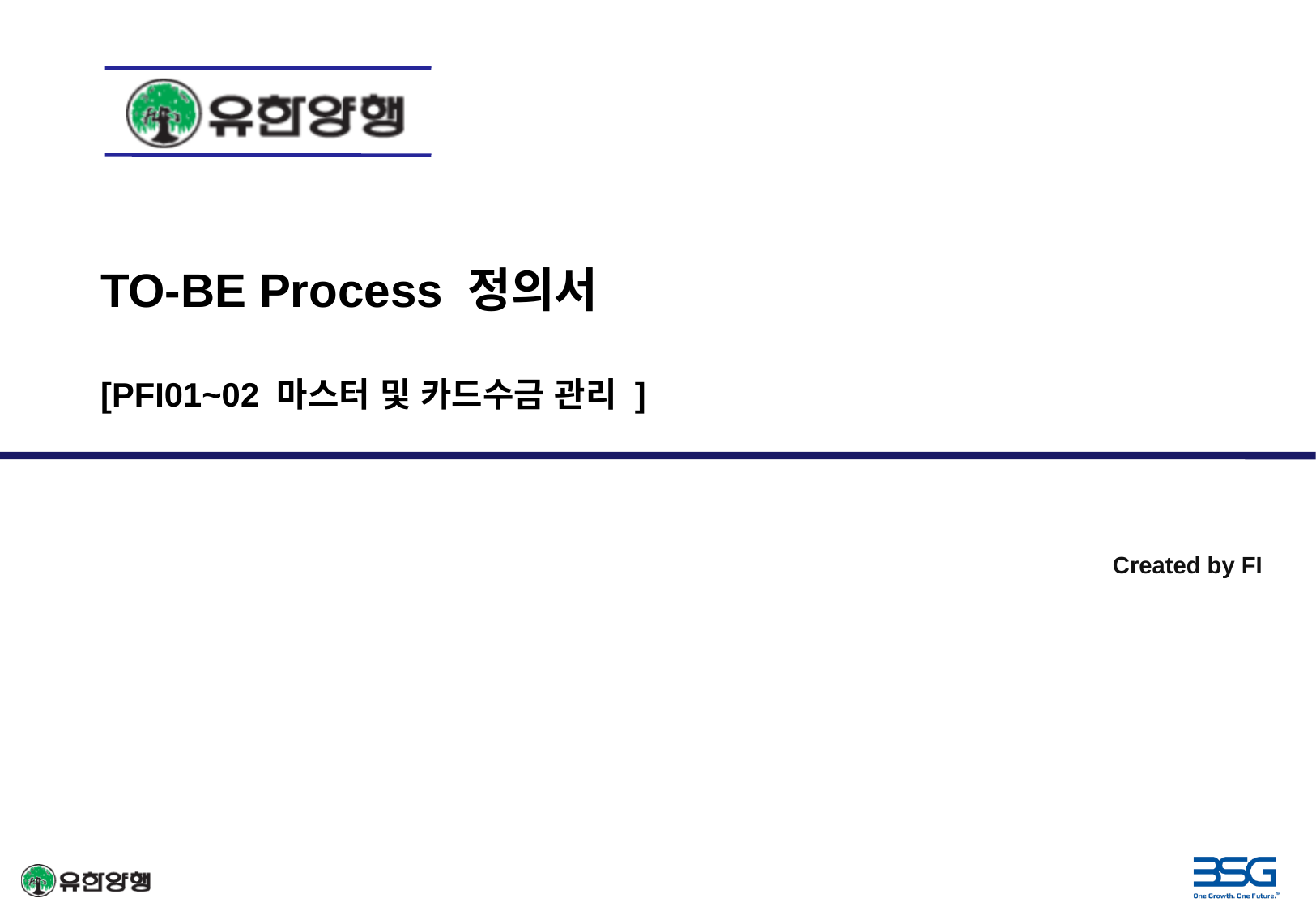

TO-BE Process 정의서
[PFI01~02 마스터 및 카드수금 관리 ]
Created by FI